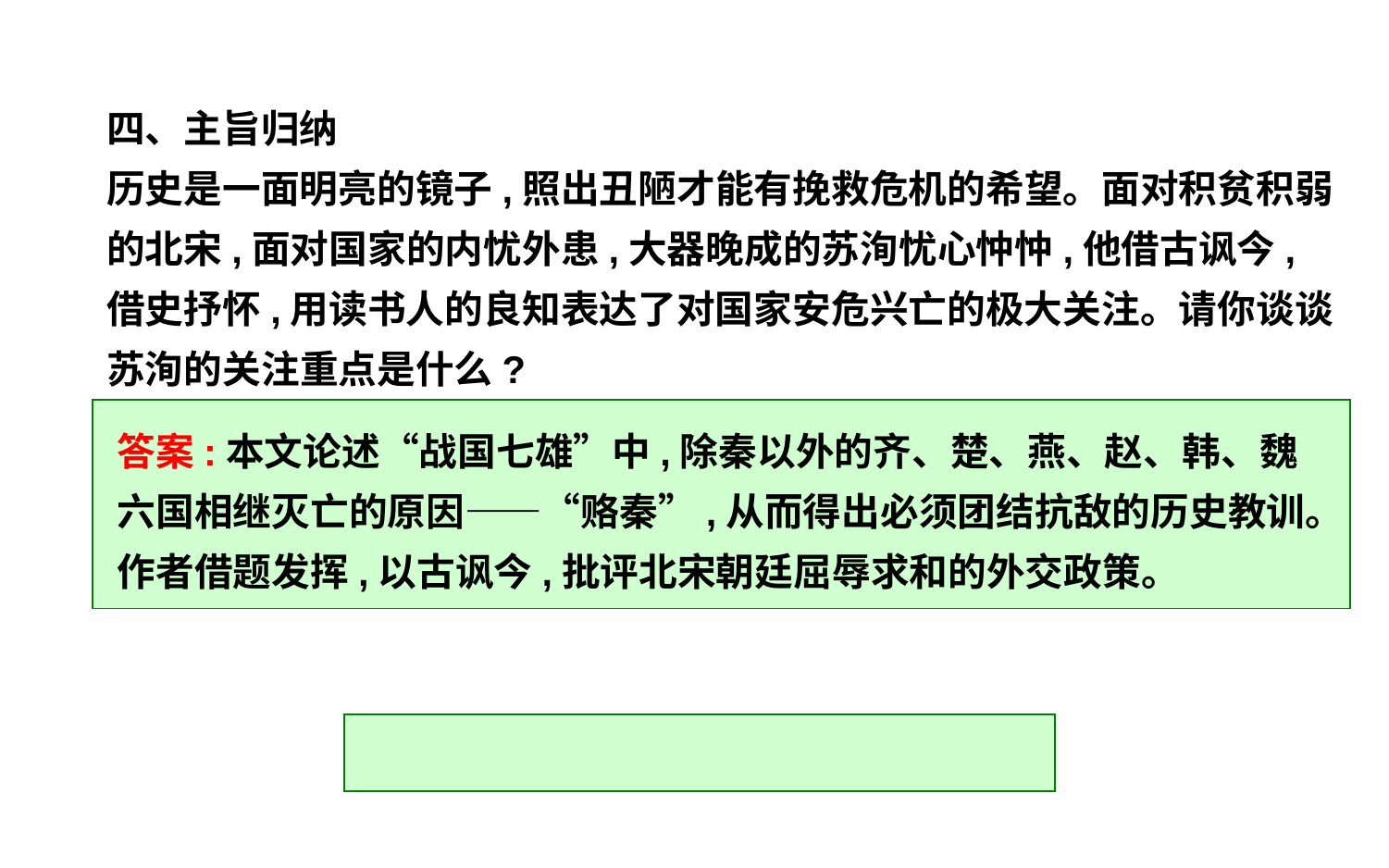

四、主旨归纳
历史是一面明亮的镜子,照出丑陋才能有挽救危机的希望。面对积贫积弱的北宋,面对国家的内忧外患,大器晚成的苏洵忧心忡忡,他借古讽今,借史抒怀,用读书人的良知表达了对国家安危兴亡的极大关注。请你谈谈苏洵的关注重点是什么?

答案:本文论述“战国七雄”中,除秦以外的齐、楚、燕、赵、韩、魏六国相继灭亡的原因——“赂秦”,从而得出必须团结抗敌的历史教训。作者借题发挥,以古讽今,批评北宋朝廷屈辱求和的外交政策。